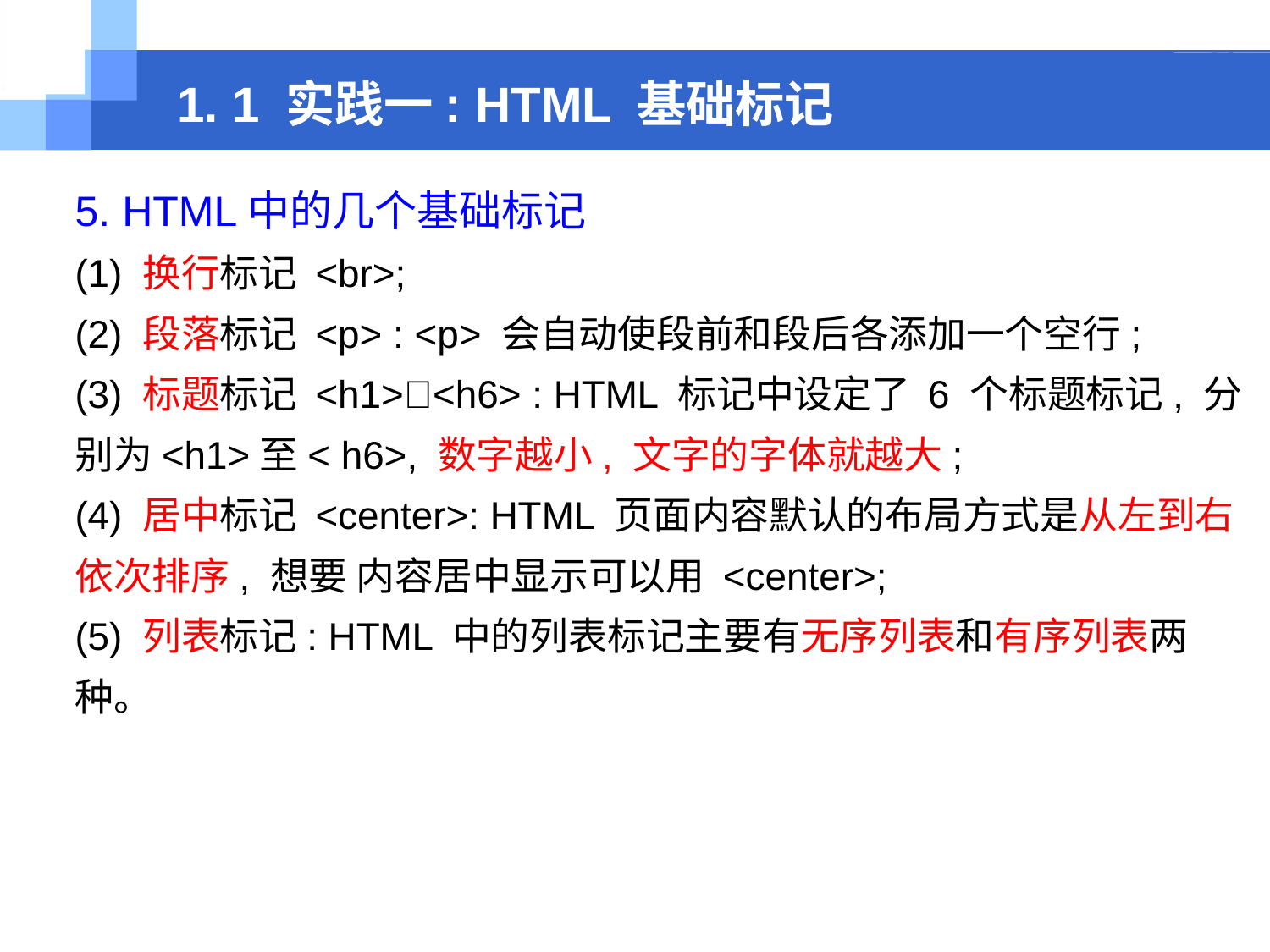

1. 1 实践一: HTML 基础标记
5. HTML中的几个基础标记
(1) 换行标记 <br>;
(2) 段落标记 <p> : <p> 会自动使段前和段后各添加一个空行;
(3) 标题标记 <h1>􀆺<h6> : HTML 标记中设定了 6 个标题标记, 分别为<h1>至< h6>, 数字越小, 文字的字体就越大;
(4) 居中标记 <center>: HTML 页面内容默认的布局方式是从左到右依次排序, 想要 内容居中显示可以用 <center>;
(5) 列表标记: HTML 中的列表标记主要有无序列表和有序列表两种。